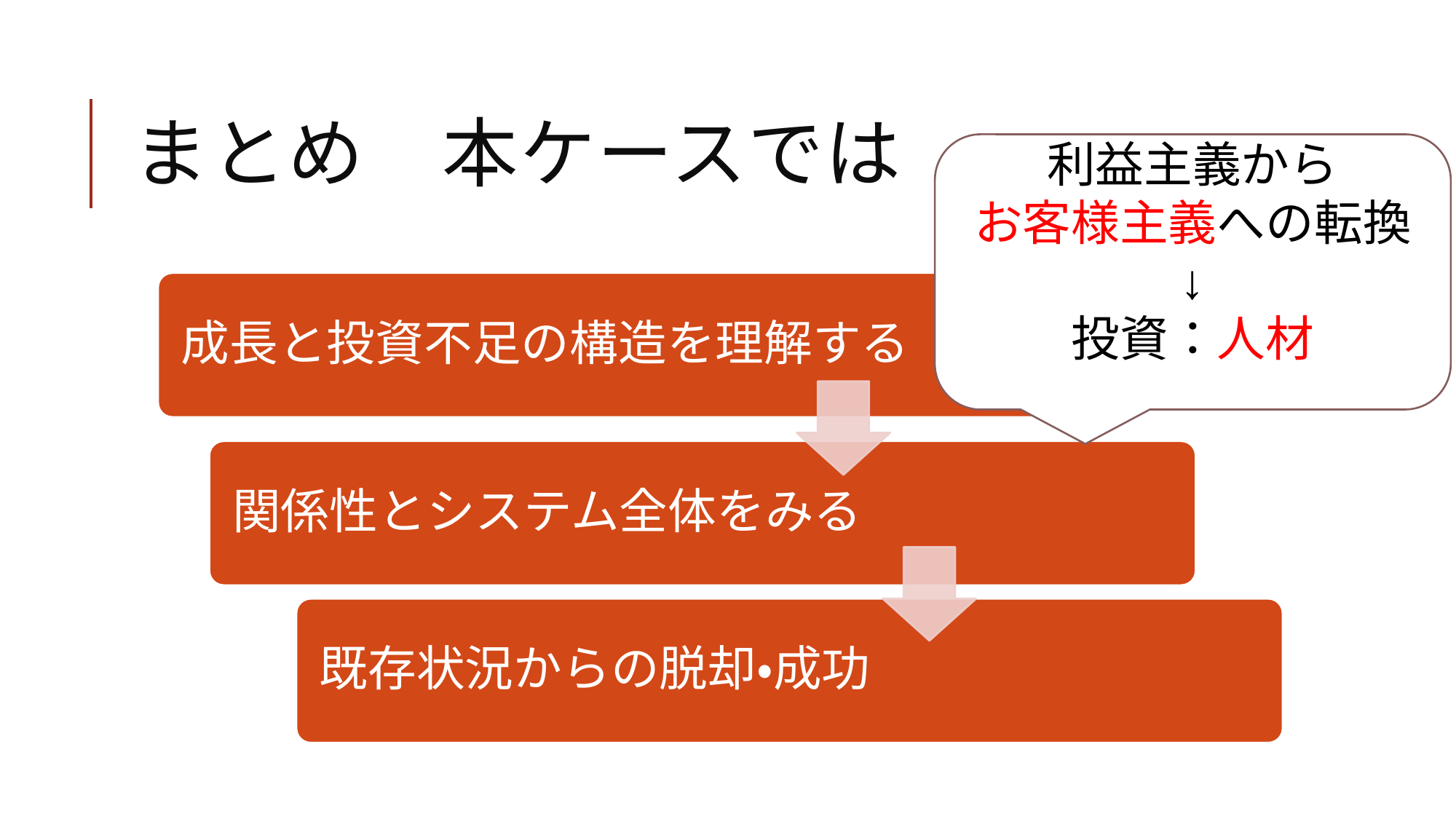

# まとめ　本ケースでは
利益主義から
お客様主義への転換
↓
投資：人材

成長と投資不足の構造を理解する
関係性とシステム全体をみる
既存状況からの脱却・成功